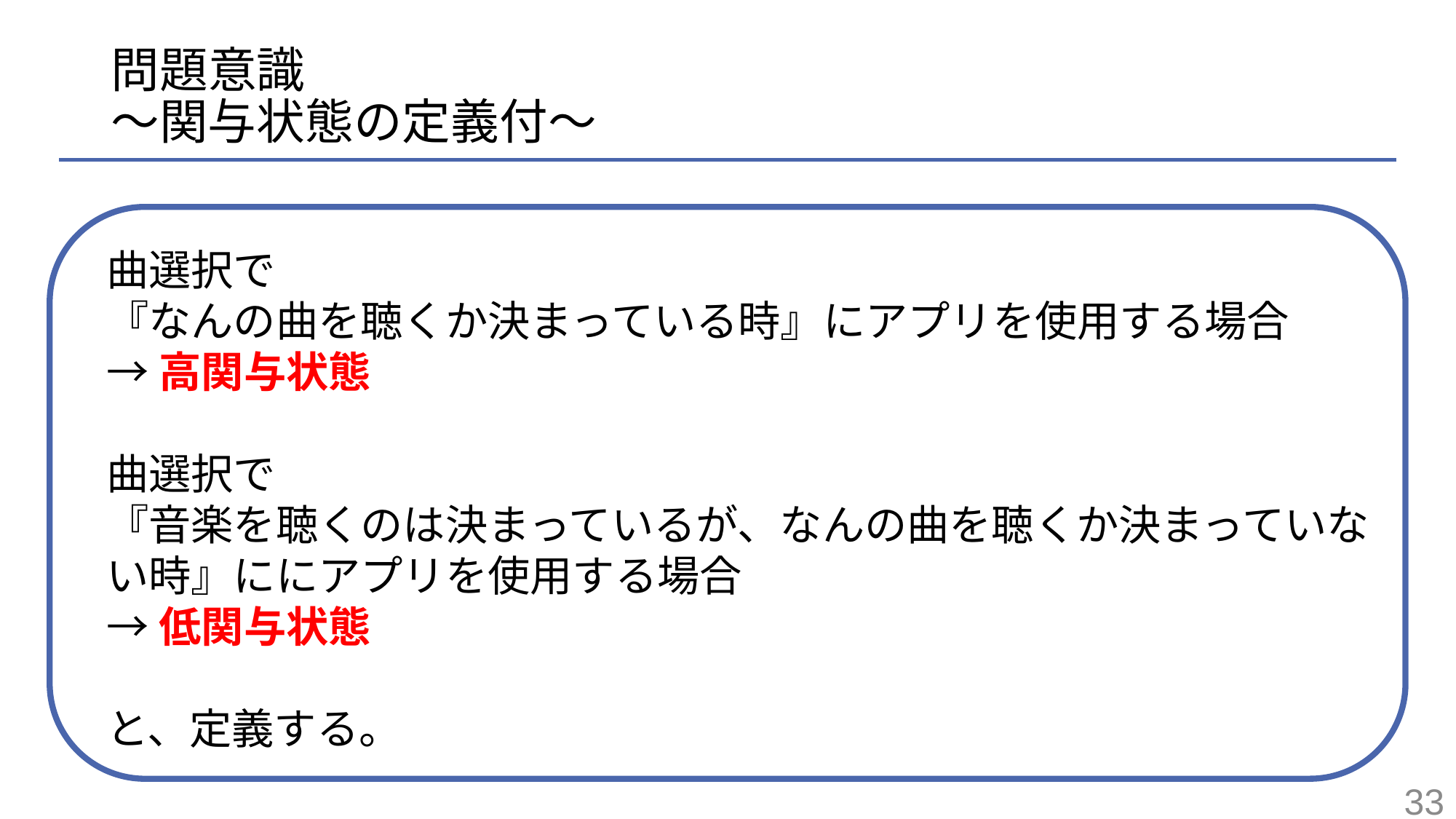

# 問題意識 〜関与状態の定義付〜

曲選択で
『なんの曲を聴くか決まっている時』にアプリを使用する場合
→高関与状態

曲選択で
『音楽を聴くのは決まっているが、なんの曲を聴くか決まっていない時』ににアプリを使用する場合
→低関与状態

と、定義する。
33